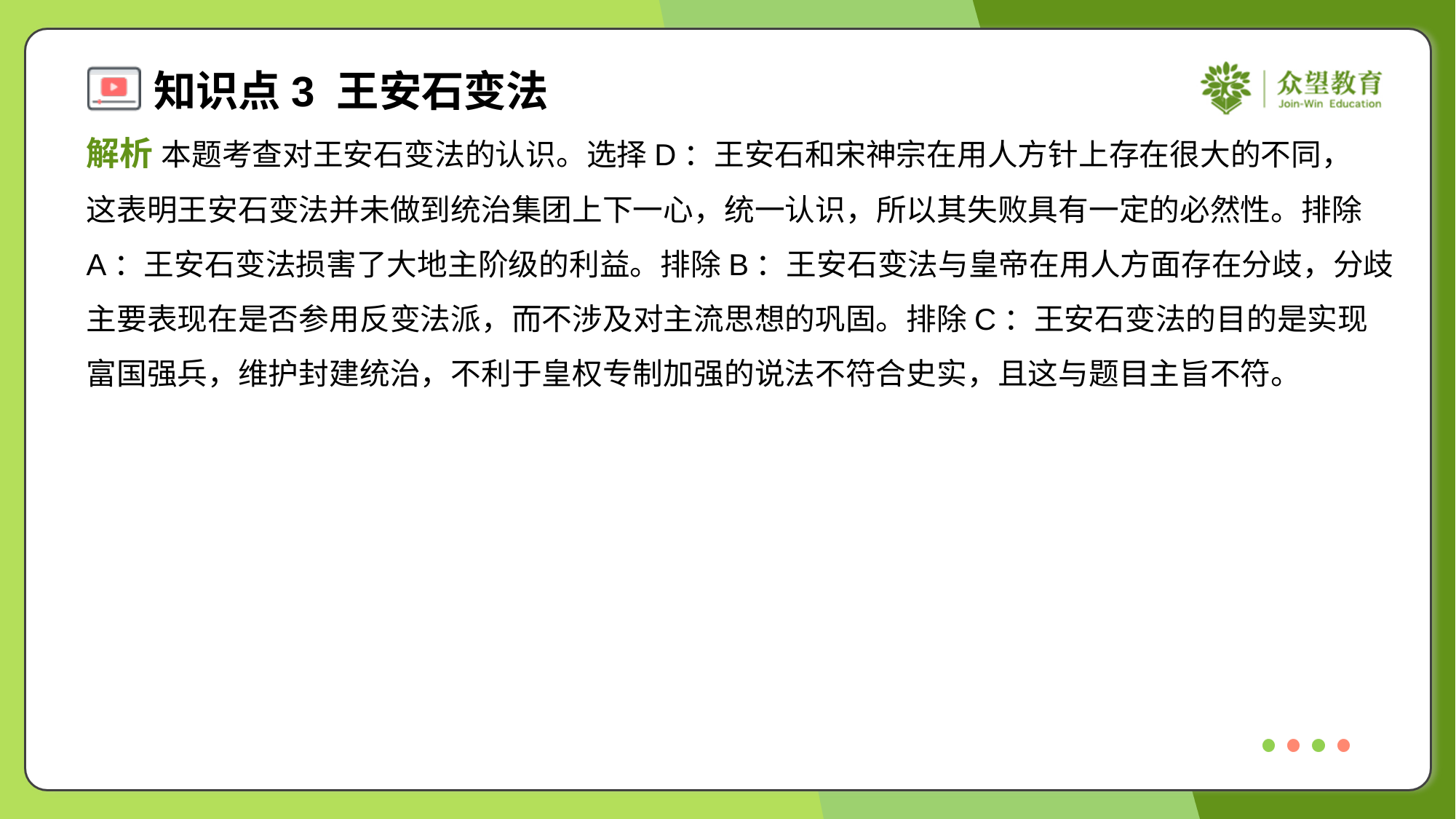

解析 本题考查对王安石变法的认识。选择D：王安石和宋神宗在用人方针上存在很大的不同，
这表明王安石变法并未做到统治集团上下一心，统一认识，所以其失败具有一定的必然性。排除
A：王安石变法损害了大地主阶级的利益。排除B：王安石变法与皇帝在用人方面存在分歧，分歧
主要表现在是否参用反变法派，而不涉及对主流思想的巩固。排除C：王安石变法的目的是实现
富国强兵，维护封建统治，不利于皇权专制加强的说法不符合史实，且这与题目主旨不符。